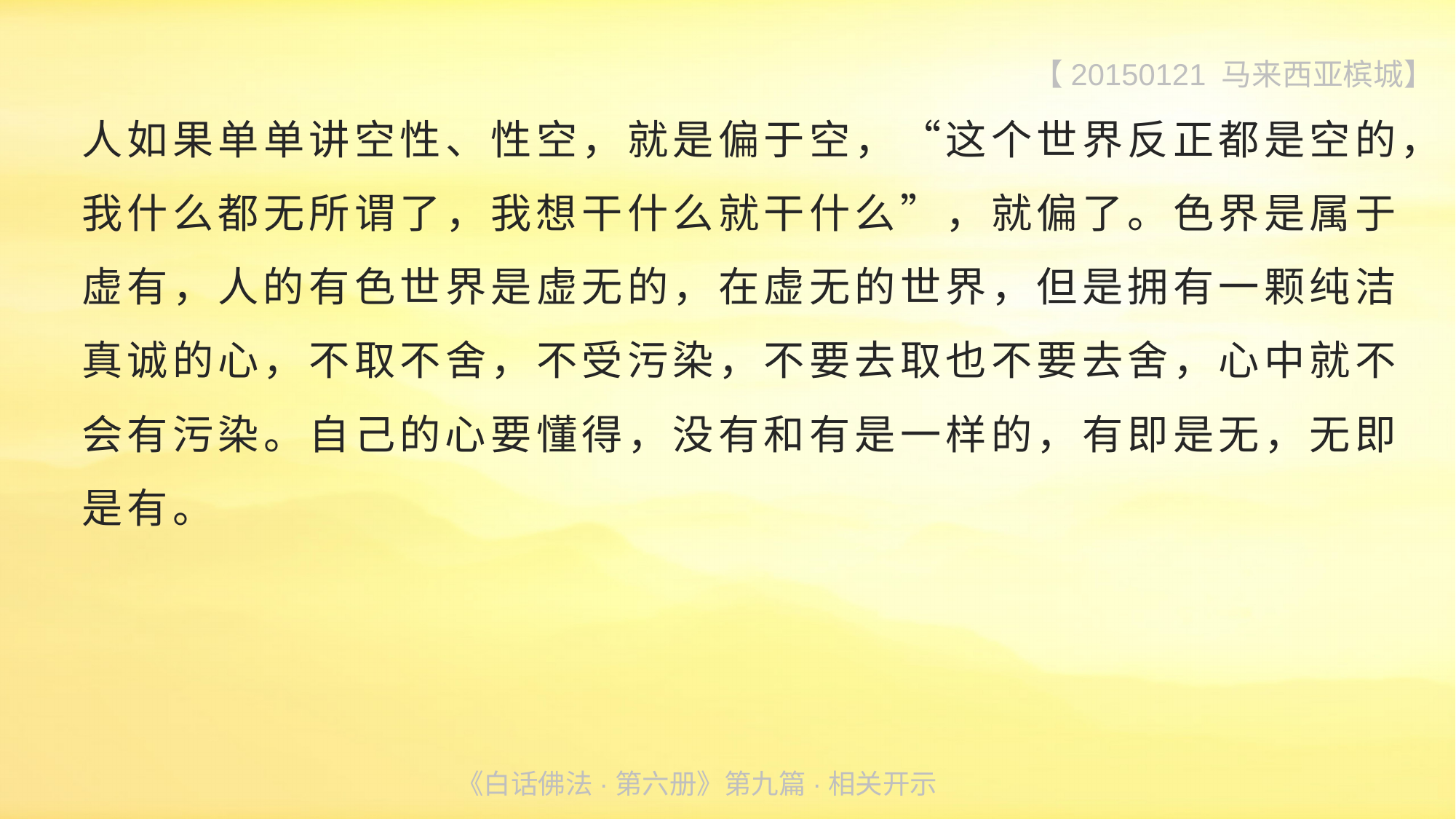

【20150121 马来西亚槟城】
人如果单单讲空性、性空，就是偏于空，“这个世界反正都是空的，我什么都无所谓了，我想干什么就干什么”，就偏了。色界是属于虚有，人的有色世界是虚无的，在虚无的世界，但是拥有一颗纯洁真诚的心，不取不舍，不受污染，不要去取也不要去舍，心中就不会有污染。自己的心要懂得，没有和有是一样的，有即是无，无即是有。

《白话佛法·第六册》第九篇·相关开示